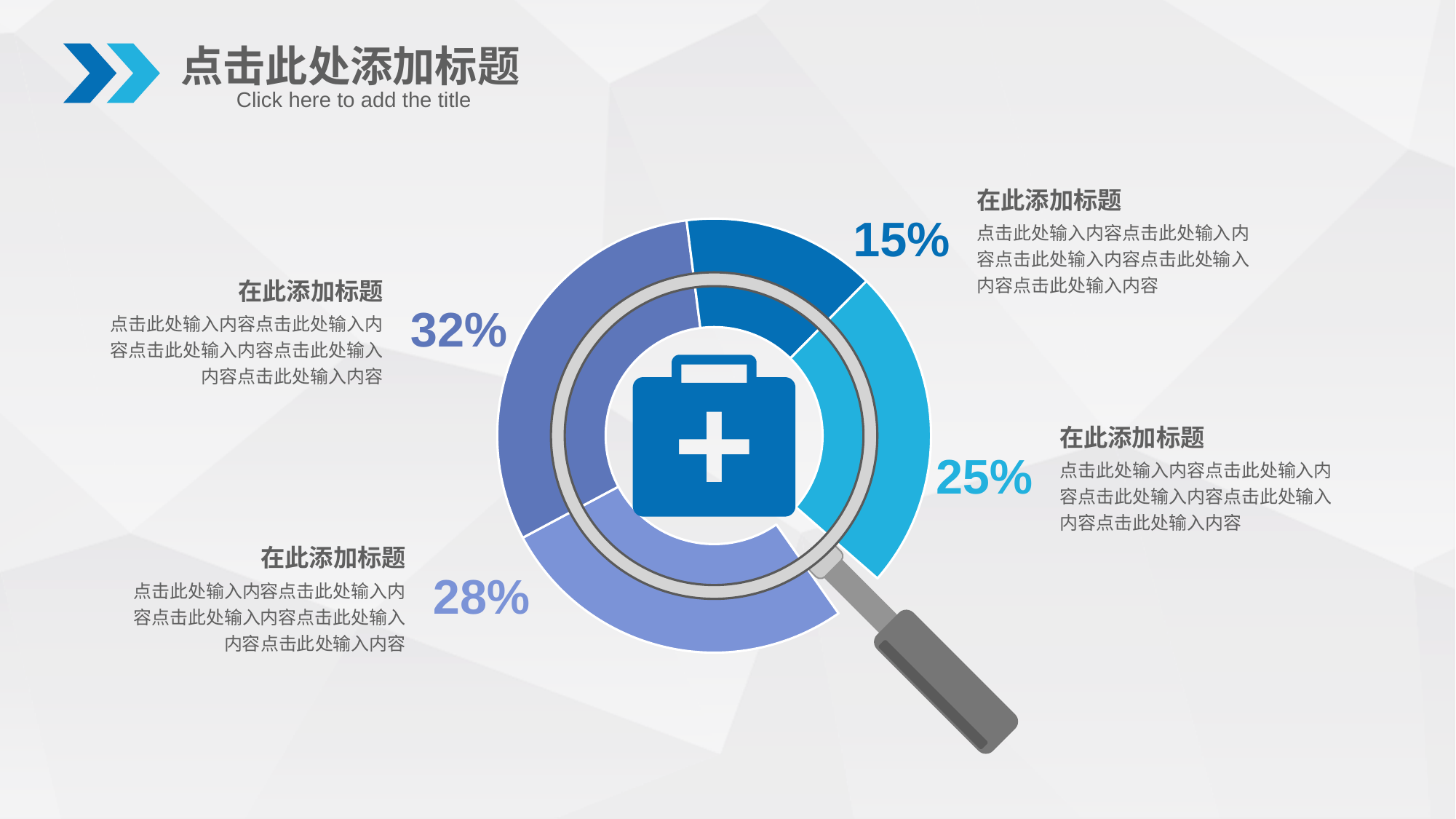

点击此处添加标题

Click here to add the title
在此添加标题
点击此处输入内容点击此处输入内容点击此处输入内容点击此处输入内容点击此处输入内容
15%

### Chart

| Category | 销售额 |
|---|---|
| 第一季度 | 0.2800000000000001 |
| 第二季度 | 0.32000000000000006 |
| 第三季度 | 0.15000000000000002 |
| 第四季度 | 0.25 |
在此添加标题
点击此处输入内容点击此处输入内容点击此处输入内容点击此处输入内容点击此处输入内容
32%

在此添加标题
点击此处输入内容点击此处输入内容点击此处输入内容点击此处输入内容点击此处输入内容
25%
在此添加标题
点击此处输入内容点击此处输入内容点击此处输入内容点击此处输入内容点击此处输入内容
28%